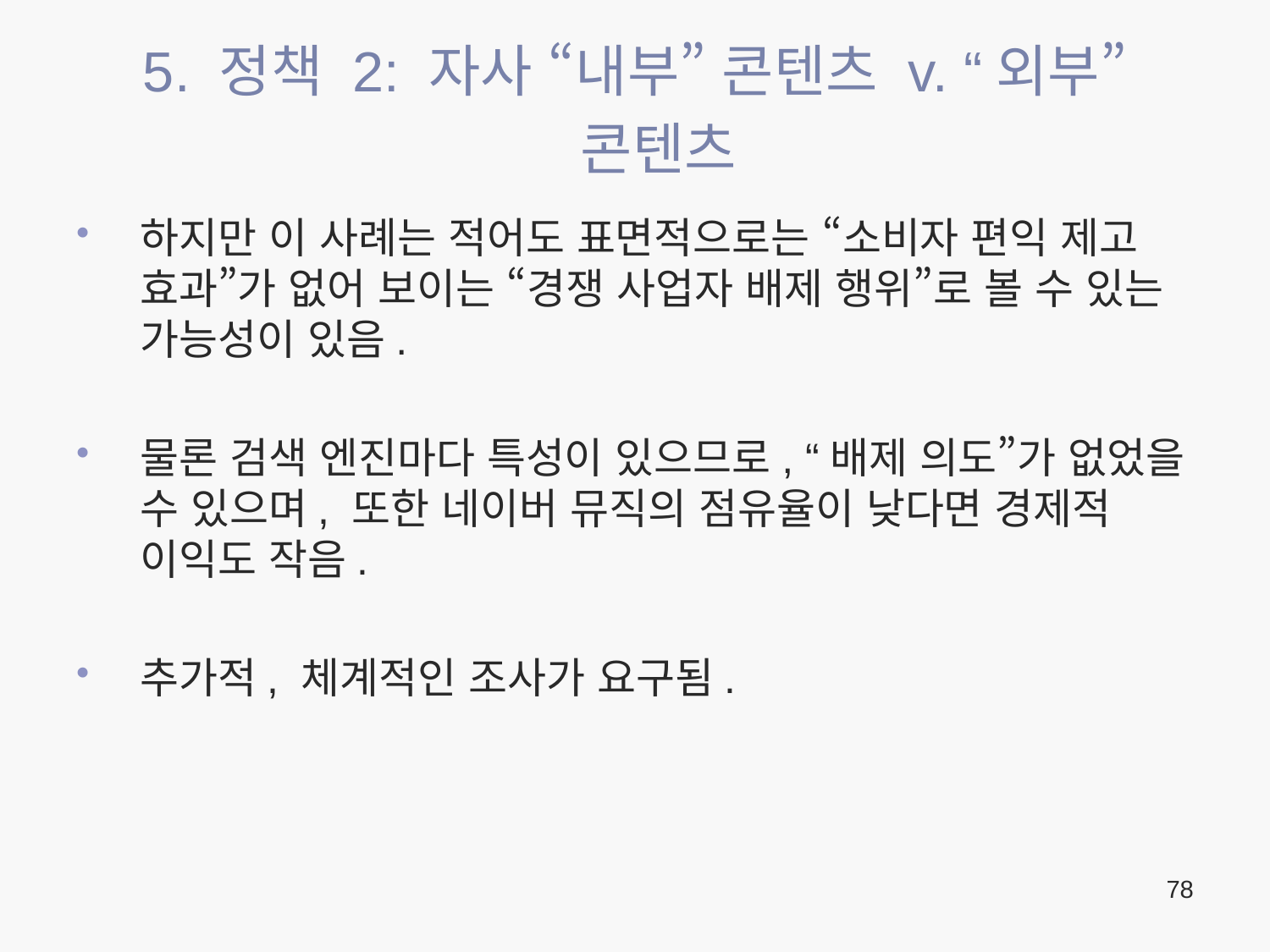

# 5. 정책 2: 자사 “내부” 콘텐츠 v. “외부” 콘텐츠
하지만 이 사례는 적어도 표면적으로는 “소비자 편익 제고 효과”가 없어 보이는 “경쟁 사업자 배제 행위”로 볼 수 있는 가능성이 있음.

물론 검색 엔진마다 특성이 있으므로, “배제 의도”가 없었을 수 있으며, 또한 네이버 뮤직의 점유율이 낮다면 경제적 이익도 작음.

추가적, 체계적인 조사가 요구됨.

78